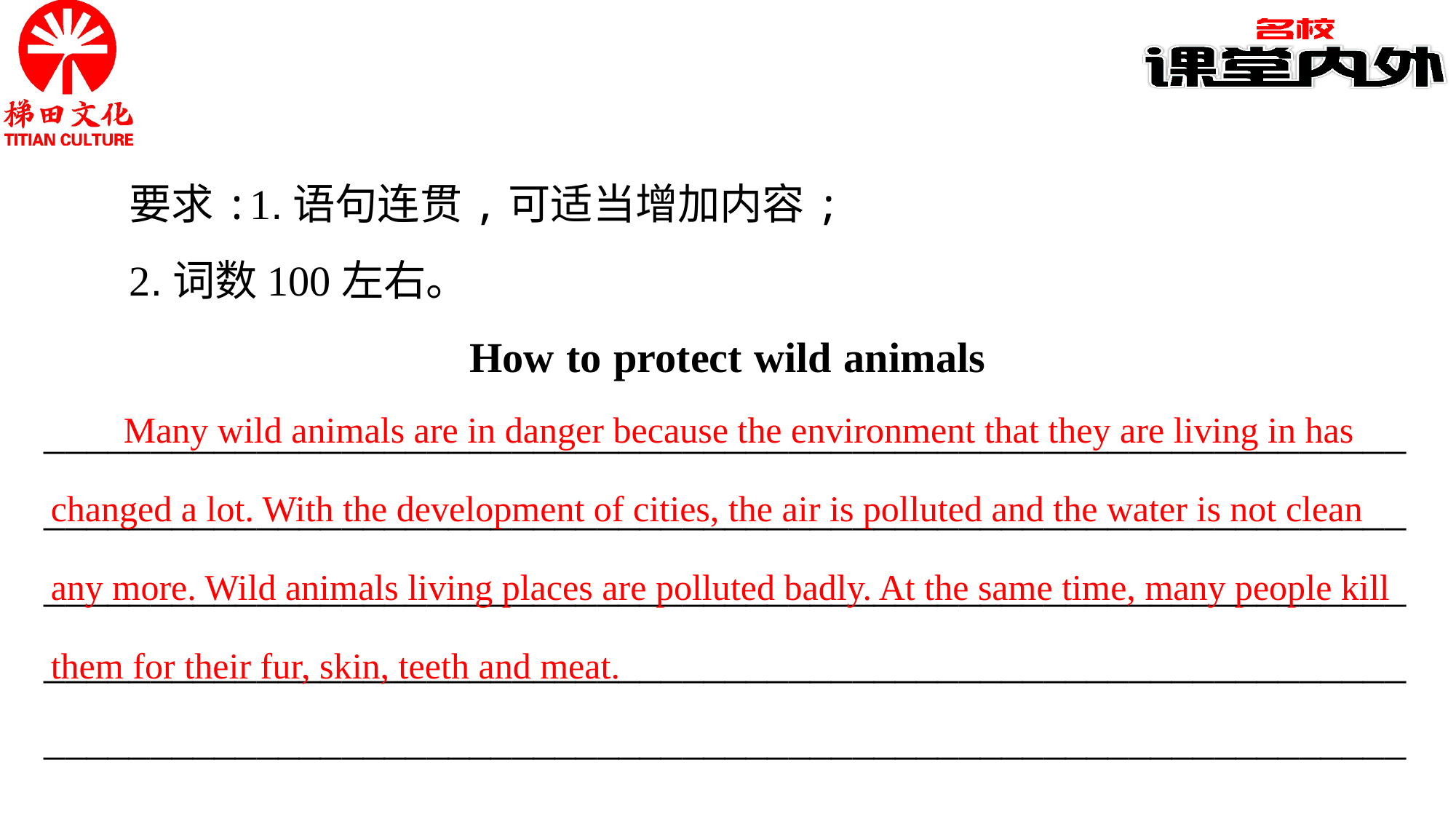

要求:1.语句连贯,可适当增加内容;
2.词数100左右。
How to protect wild animals
________________________________________________________________
________________________________________________________________
________________________________________________________________
________________________________________________________________
________________________________________________________________
Many wild animals are in danger because the environment that they are living in has changed a lot. With the development of cities, the air is polluted and the water is not clean any more. Wild animals living places are polluted badly. At the same time, many people kill them for their fur, skin, teeth and meat.